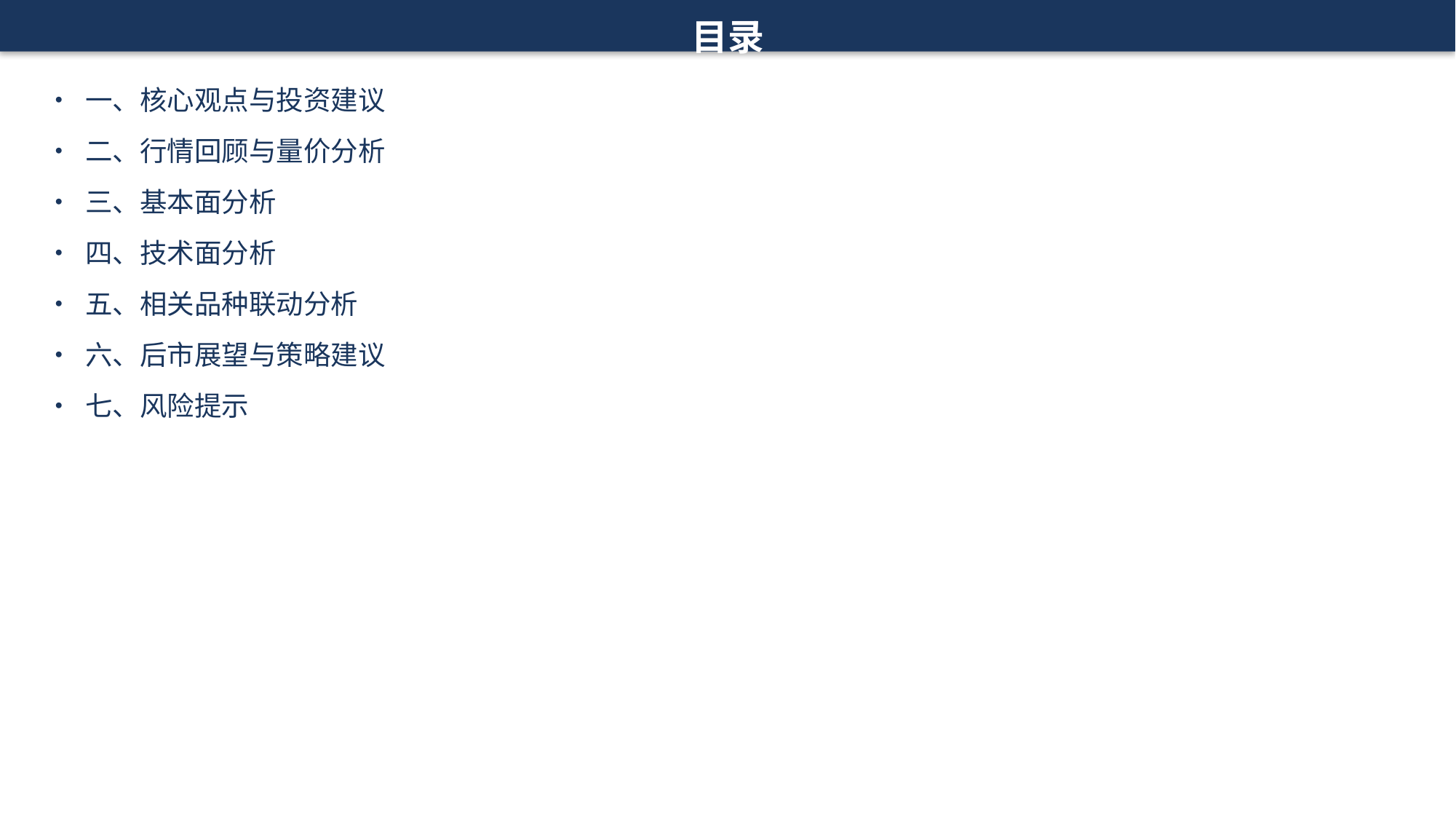

目录
• 一、核心观点与投资建议
• 二、行情回顾与量价分析
• 三、基本面分析
• 四、技术面分析
• 五、相关品种联动分析
• 六、后市展望与策略建议
• 七、风险提示